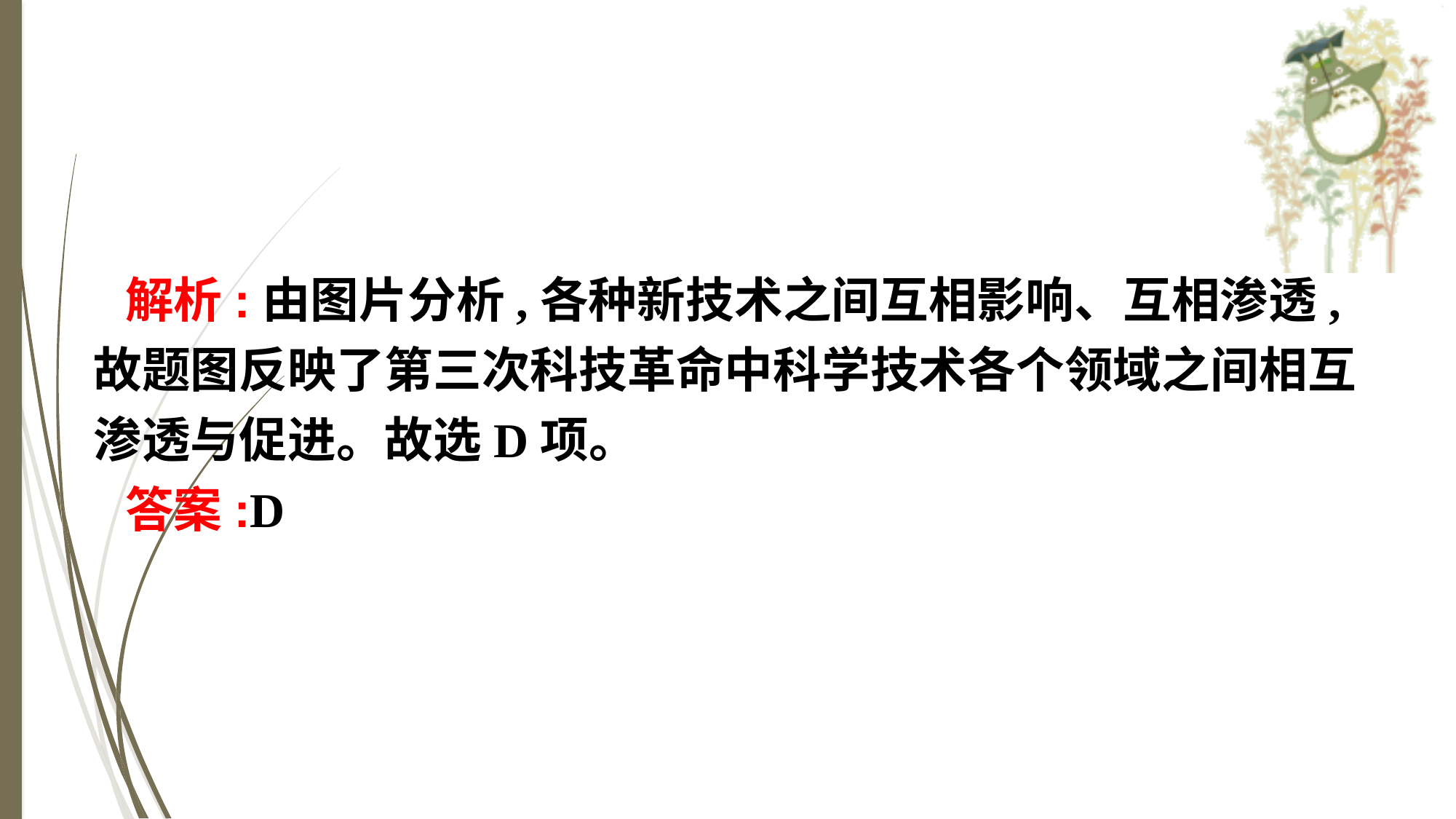

解析:由图片分析,各种新技术之间互相影响、互相渗透,故题图反映了第三次科技革命中科学技术各个领域之间相互渗透与促进。故选D项。
答案:D